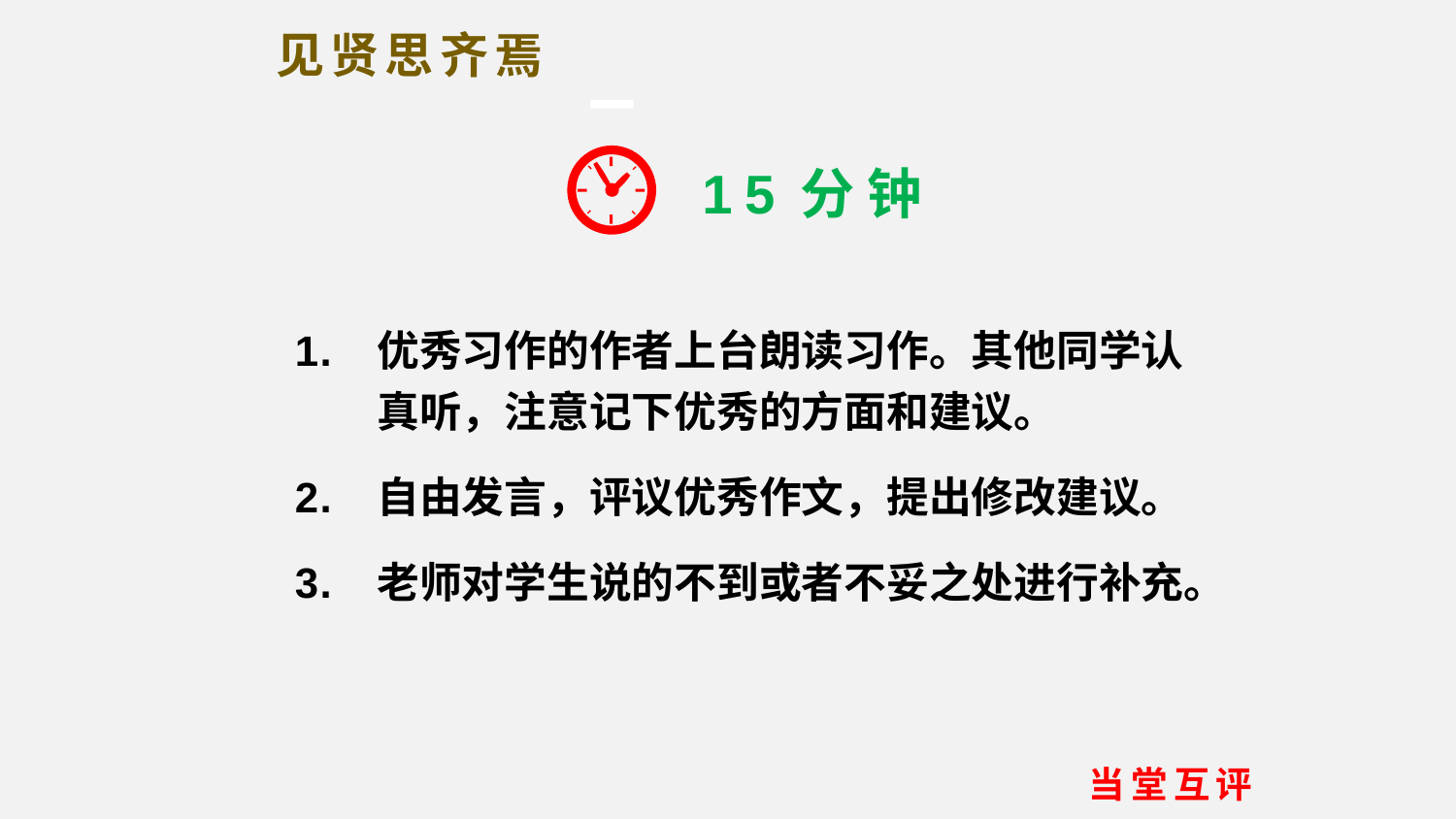

见贤思齐焉

15分钟
优秀习作的作者上台朗读习作。其他同学认真听，注意记下优秀的方面和建议。
自由发言，评议优秀作文，提出修改建议。
老师对学生说的不到或者不妥之处进行补充。
当堂互评